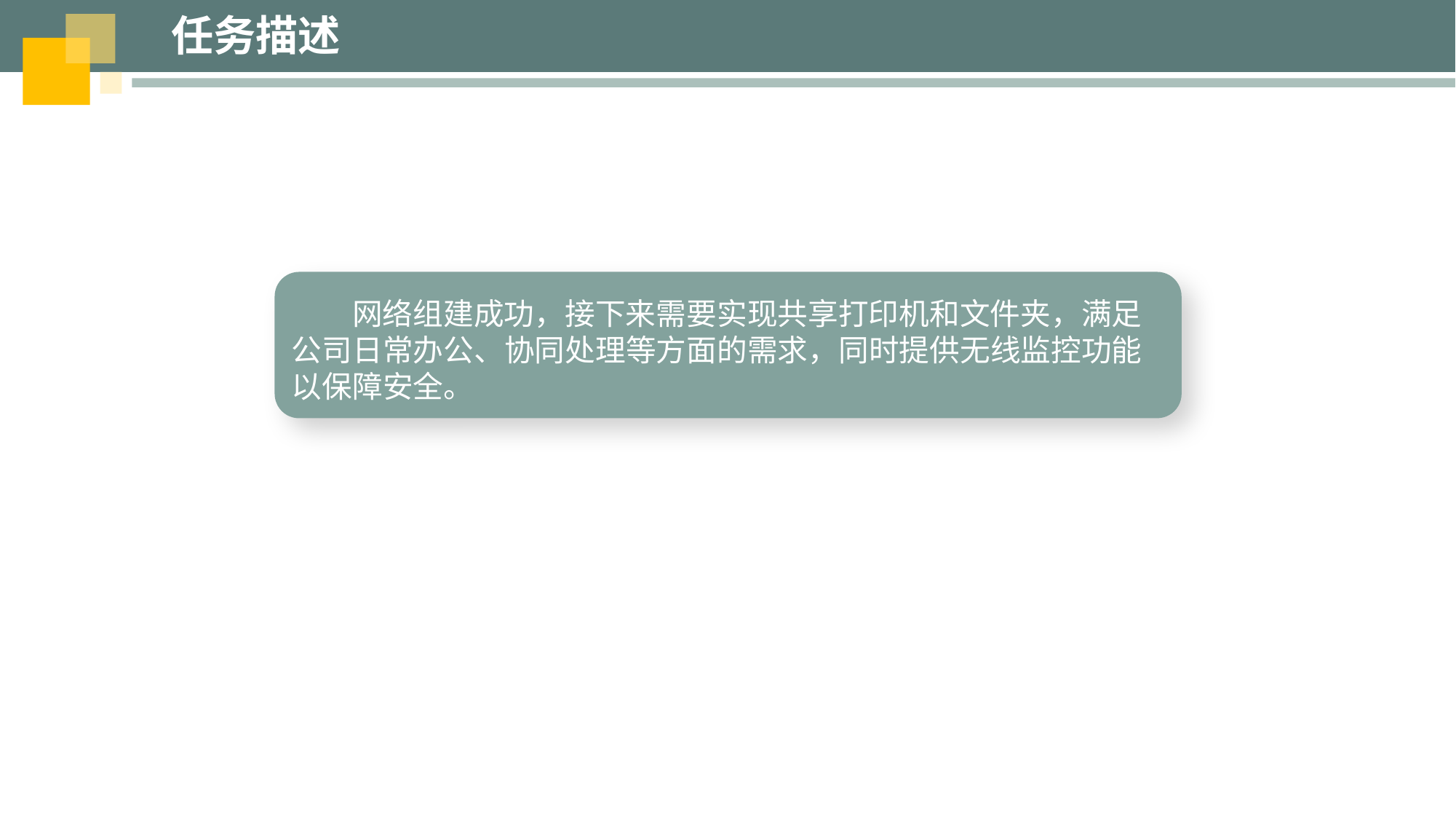

任务描述

网络组建成功，接下来需要实现共享打印机和文件夹，满足公司日常办公、协同处理等方面的需求，同时提供无线监控功能以保障安全。